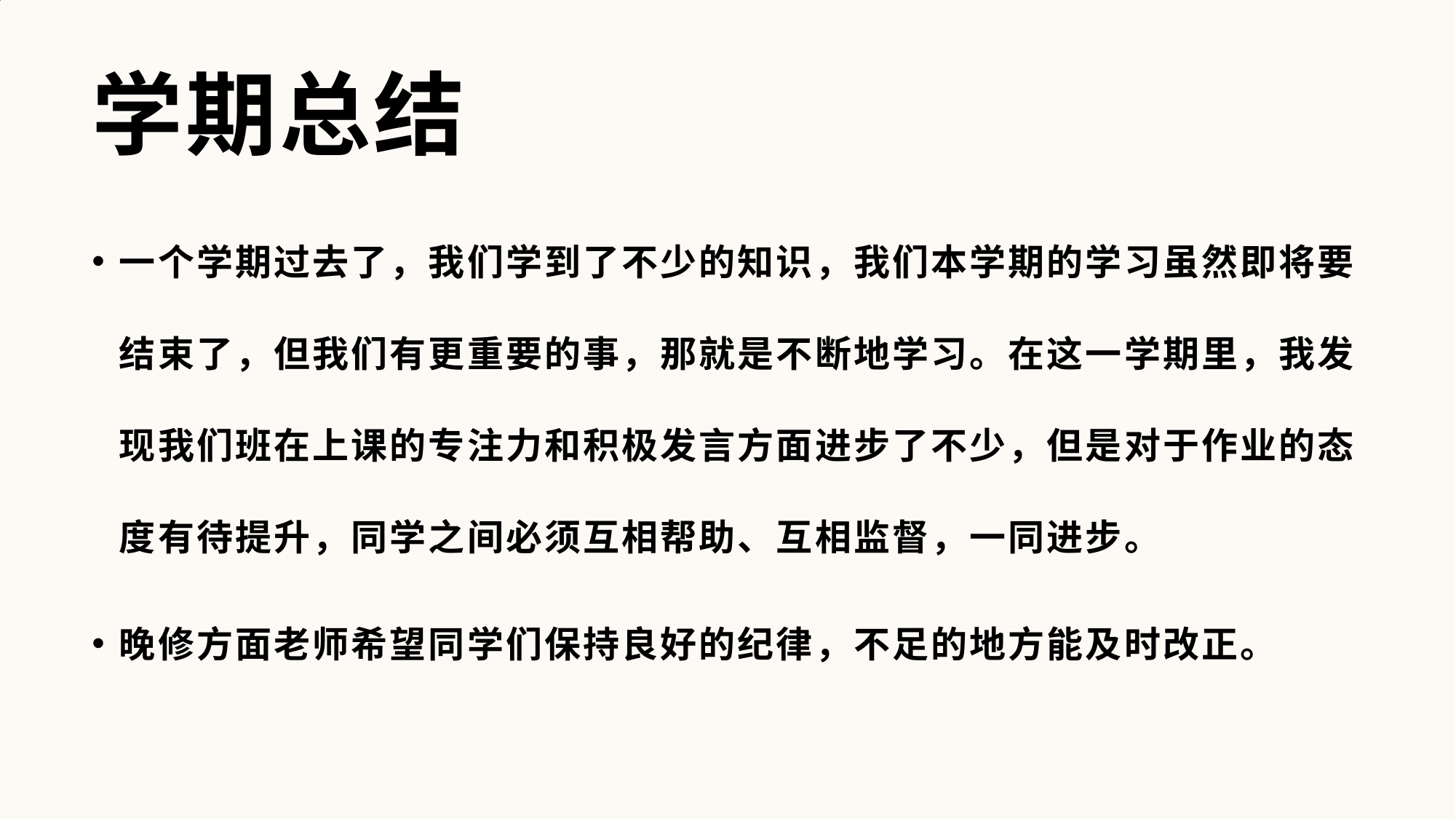

学期总结
一个学期过去了，我们学到了不少的知识，我们本学期的学习虽然即将要结束了，但我们有更重要的事，那就是不断地学习。在这一学期里，我发现我们班在上课的专注力和积极发言方面进步了不少，但是对于作业的态度有待提升，同学之间必须互相帮助、互相监督，一同进步。
晚修方面老师希望同学们保持良好的纪律，不足的地方能及时改正。